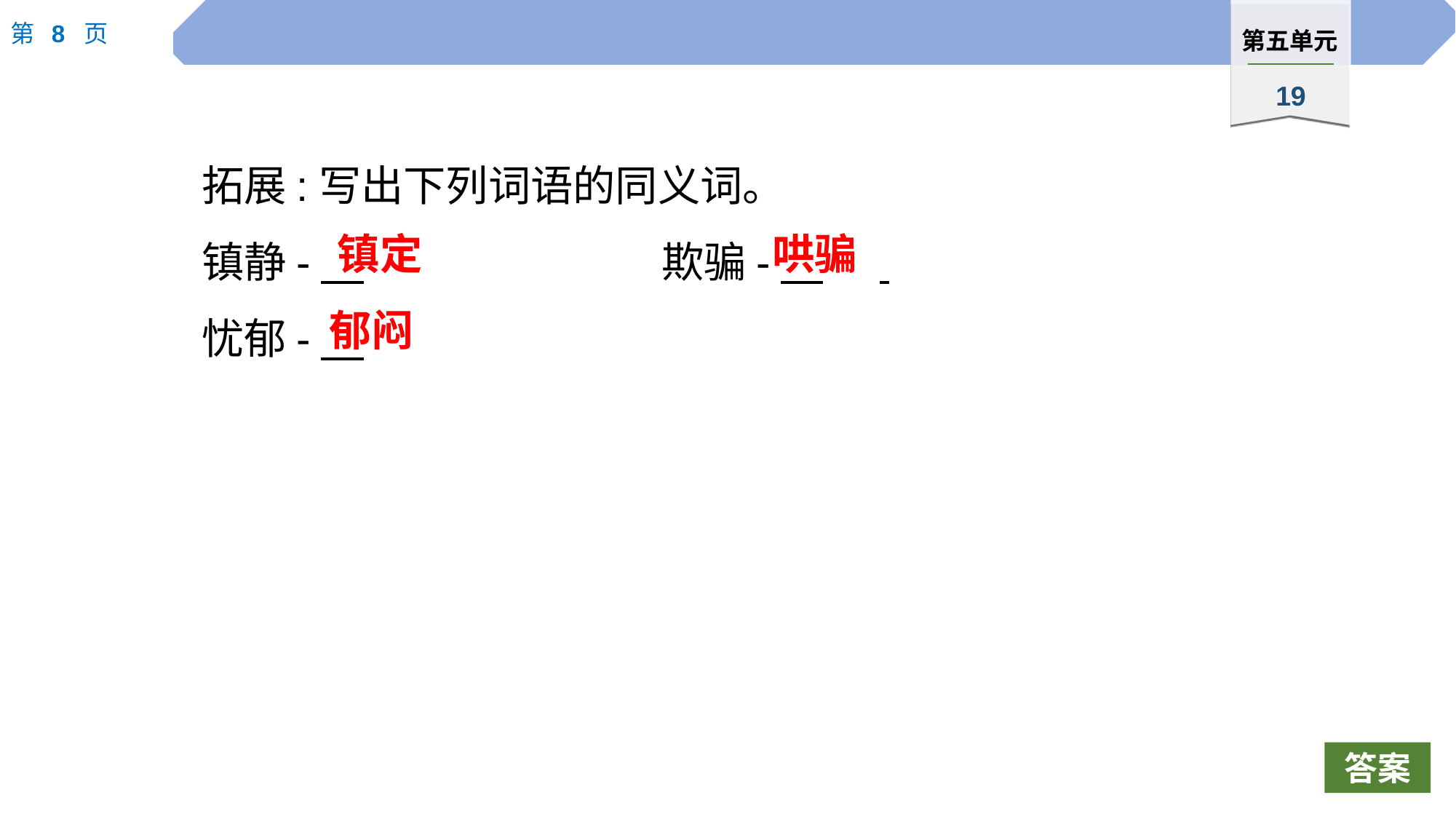

拓展:写出下列词语的同义词。
镇静-　	　		欺骗-
忧郁-
镇定
哄骗
郁闷
答案